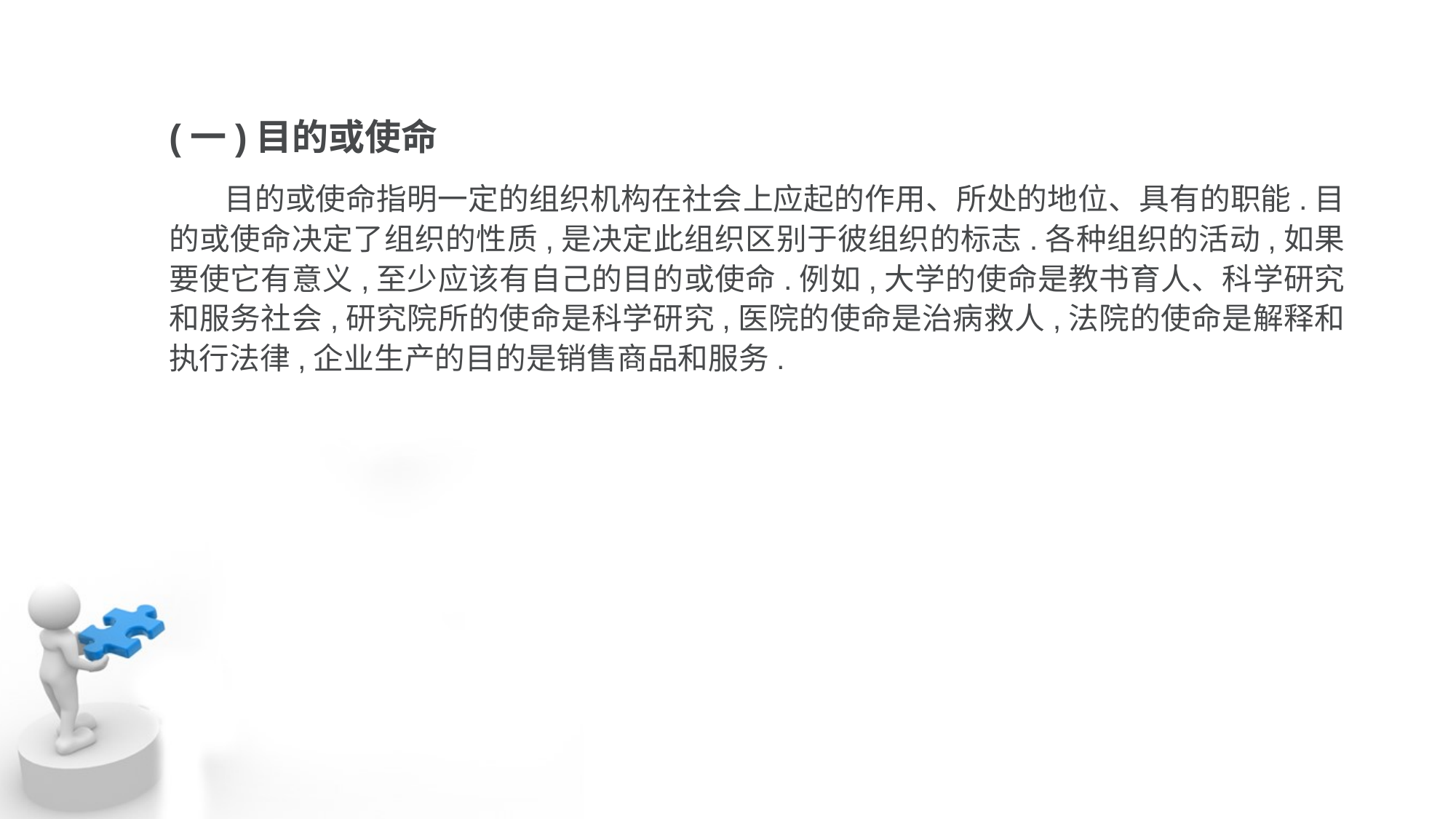

(一)目的或使命
       目的或使命指明一定的组织机构在社会上应起的作用、所处的地位、具有的职能.目 的或使命决定了组织的性质,是决定此组织区别于彼组织的标志.各种组织的活动,如果 要使它有意义,至少应该有自己的目的或使命.例如,大学的使命是教书育人、科学研究 和服务社会,研究院所的使命是科学研究,医院的使命是治病救人,法院的使命是解释和 执行法律,企业生产的目的是销售商品和服务.